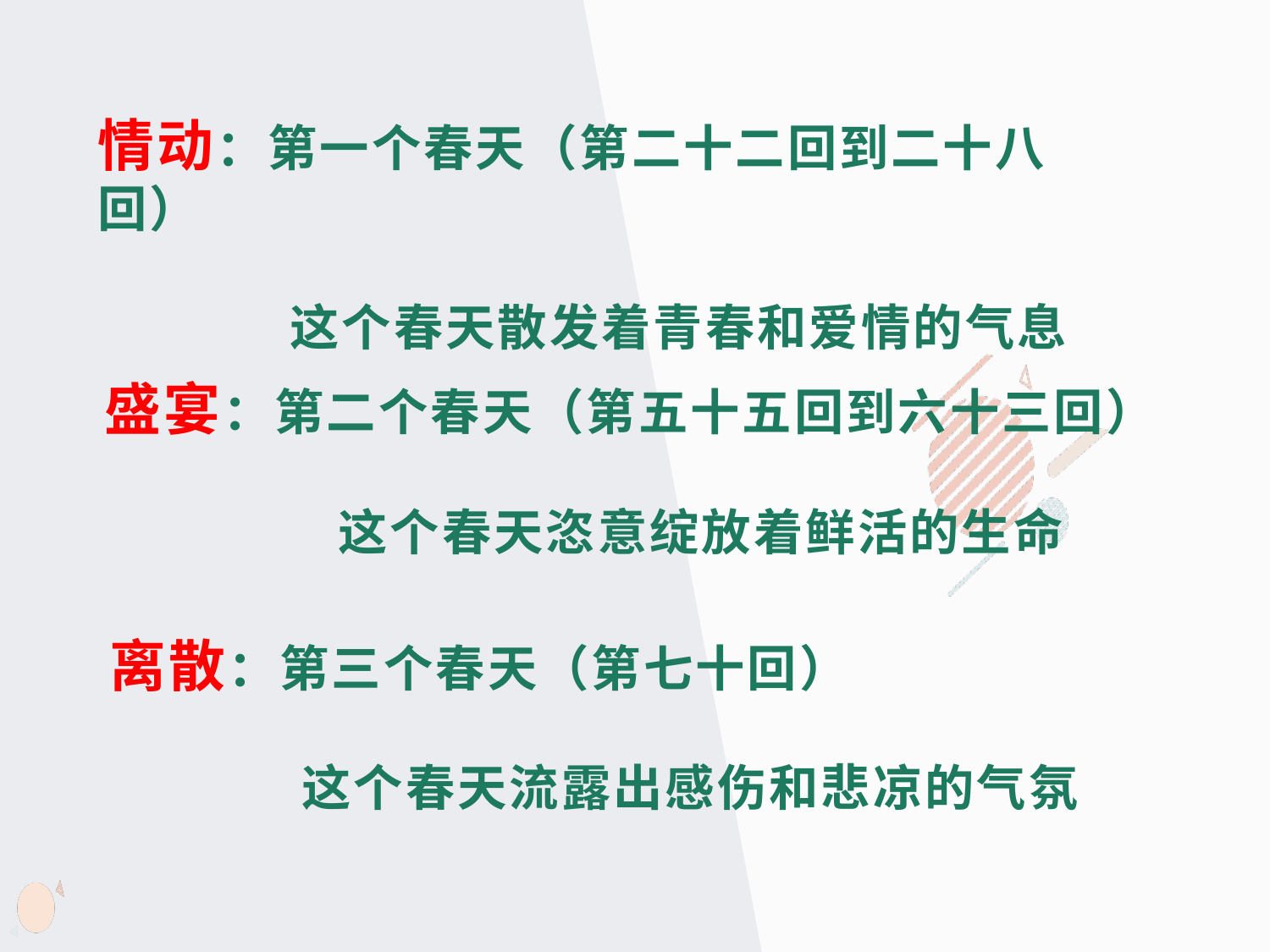

情动：第一个春天（第二十二回到二十八回）

             这个春天散发着青春和爱情的气息
盛宴：第二个春天（第五十五回到六十三回）

                这个春天恣意绽放着鲜活的生命

离散：第三个春天（第七十回）

             这个春天流露出感伤和悲凉的气氛